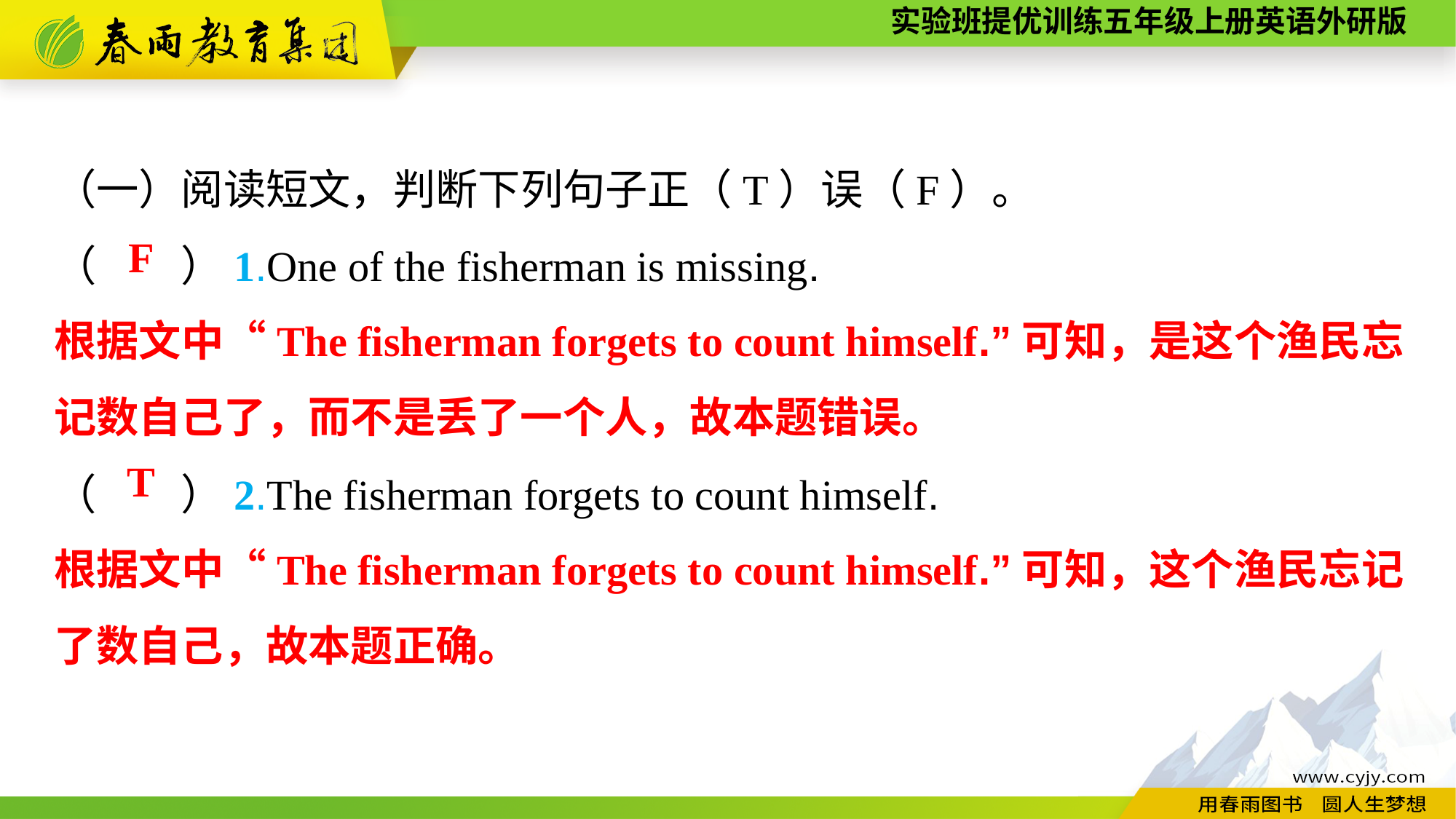

（一）阅读短文，判断下列句子正（T）误（F）。
（　　）1.One of the fisherman is missing.

（　　）2.The fisherman forgets to count himself.
F
根据文中“The fisherman forgets to count himself.”可知，是这个渔民忘记数自己了，而不是丢了一个人，故本题错误。
T
根据文中“The fisherman forgets to count himself.”可知，这个渔民忘记了数自己，故本题正确。